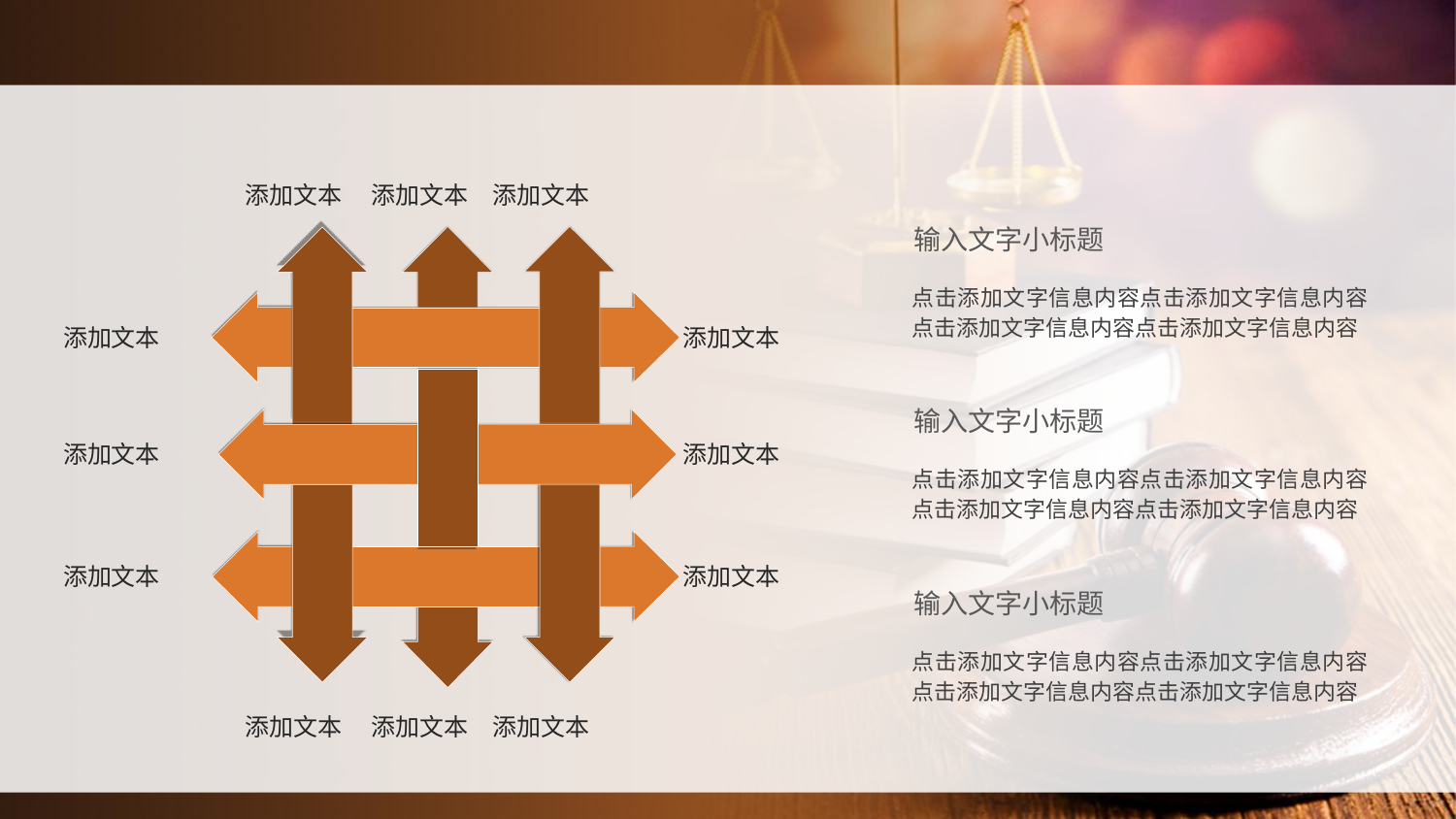

#
添加文本
添加文本
添加文本
输入文字小标题

点击添加文字信息内容点击添加文字信息内容点击添加文字信息内容点击添加文字信息内容
添加文本
添加文本
输入文字小标题
添加文本
添加文本
点击添加文字信息内容点击添加文字信息内容点击添加文字信息内容点击添加文字信息内容
添加文本
添加文本
输入文字小标题
点击添加文字信息内容点击添加文字信息内容点击添加文字信息内容点击添加文字信息内容
添加文本
添加文本
添加文本